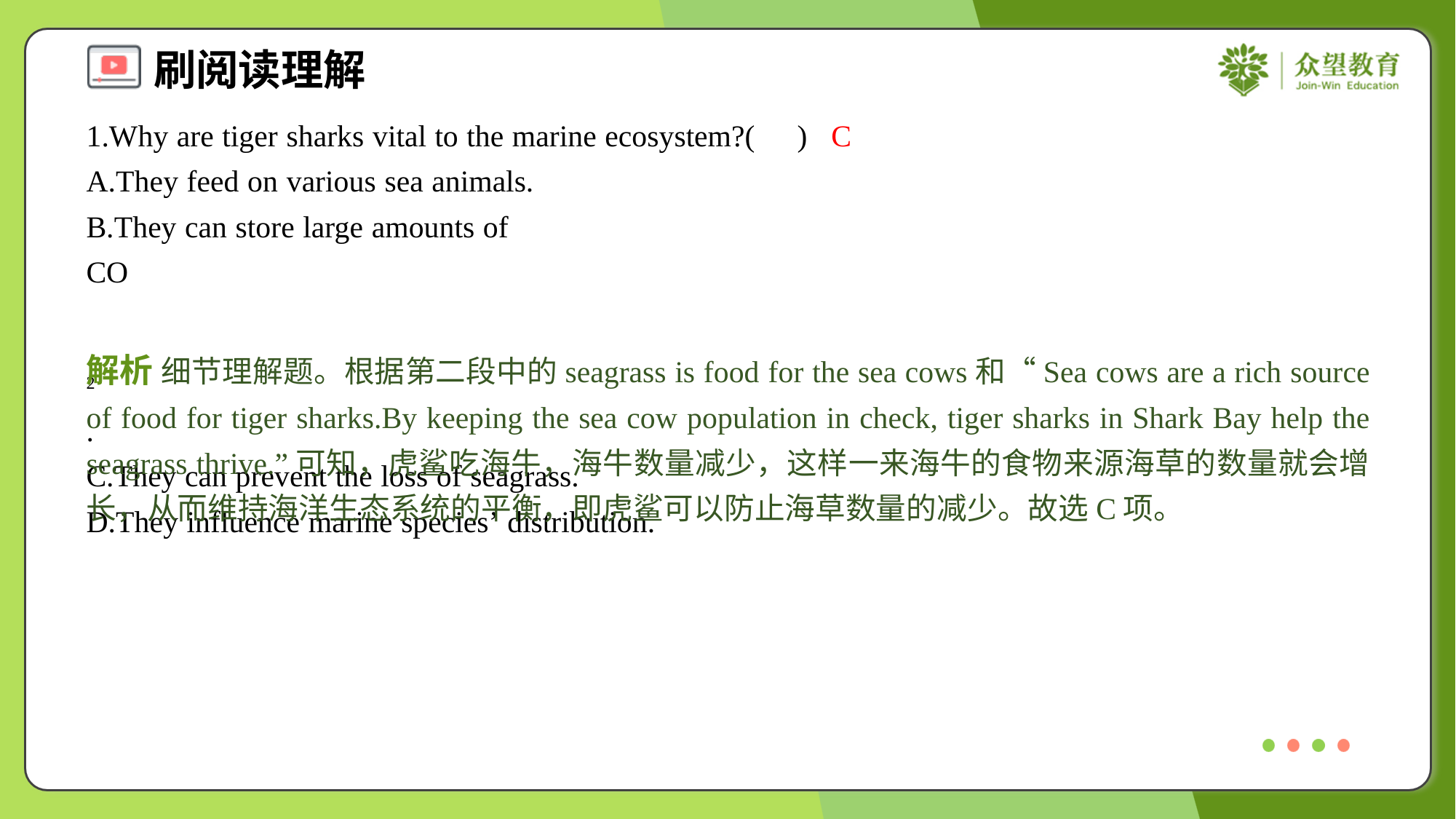

1.Why are tiger sharks vital to the marine ecosystem?(     )
C
A.They feed on various sea animals.
B.They can store large amounts of CO<m> 2</m>.
C.They can prevent the loss of seagrass.
D.They influence marine species’ distribution.
解析 细节理解题。根据第二段中的seagrass is food for the sea cows和“Sea cows are a rich source of food for tiger sharks.By keeping the sea cow population in check, tiger sharks in Shark Bay help the seagrass thrive.”可知，虎鲨吃海牛，海牛数量减少，这样一来海牛的食物来源海草的数量就会增长，从而维持海洋生态系统的平衡，即虎鲨可以防止海草数量的减少。故选C项。